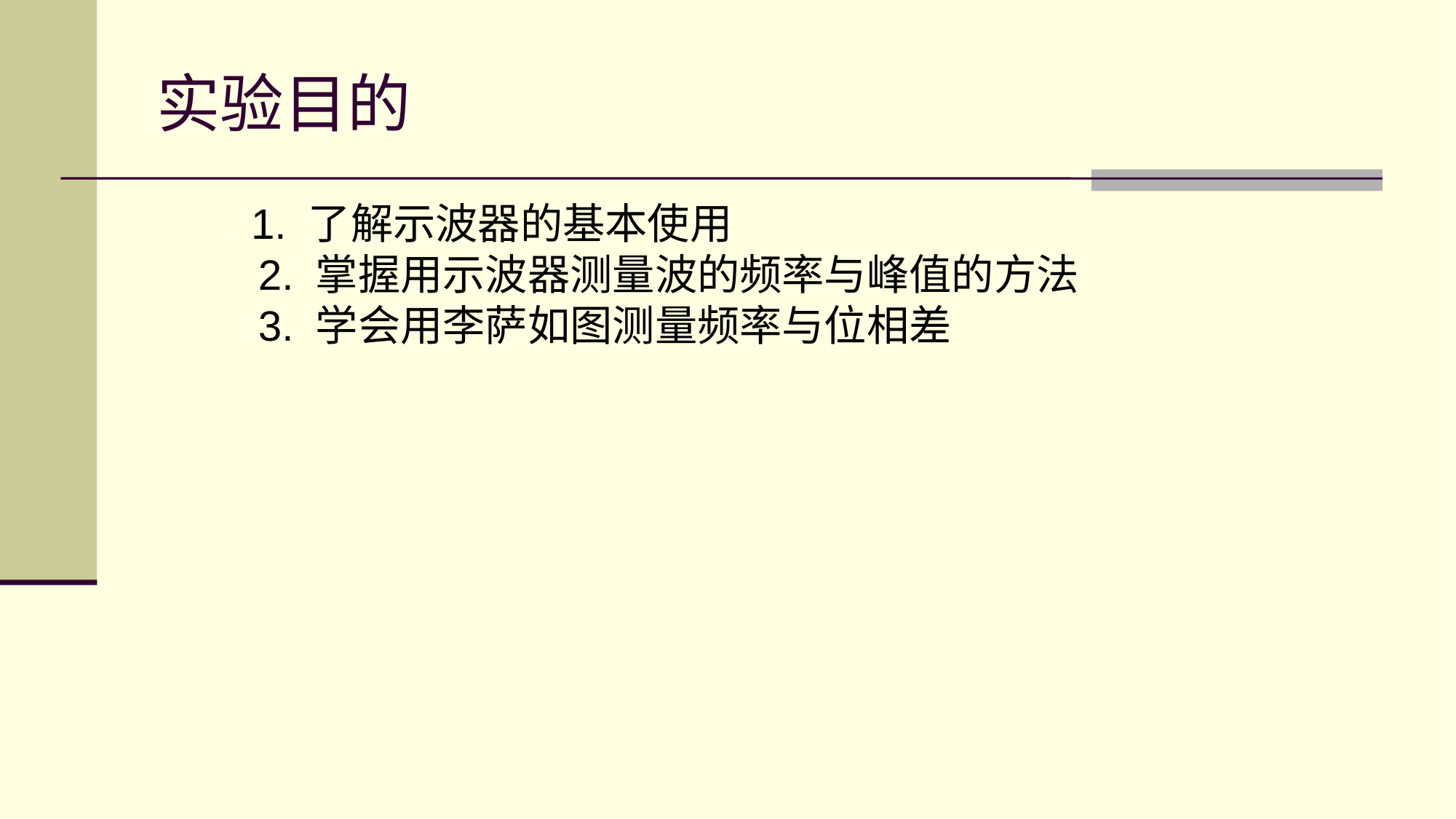

# 实验目的
        1. 了解示波器的基本使用
  2. 掌握用示波器测量波的频率与峰值的方法
  3. 学会用李萨如图测量频率与位相差